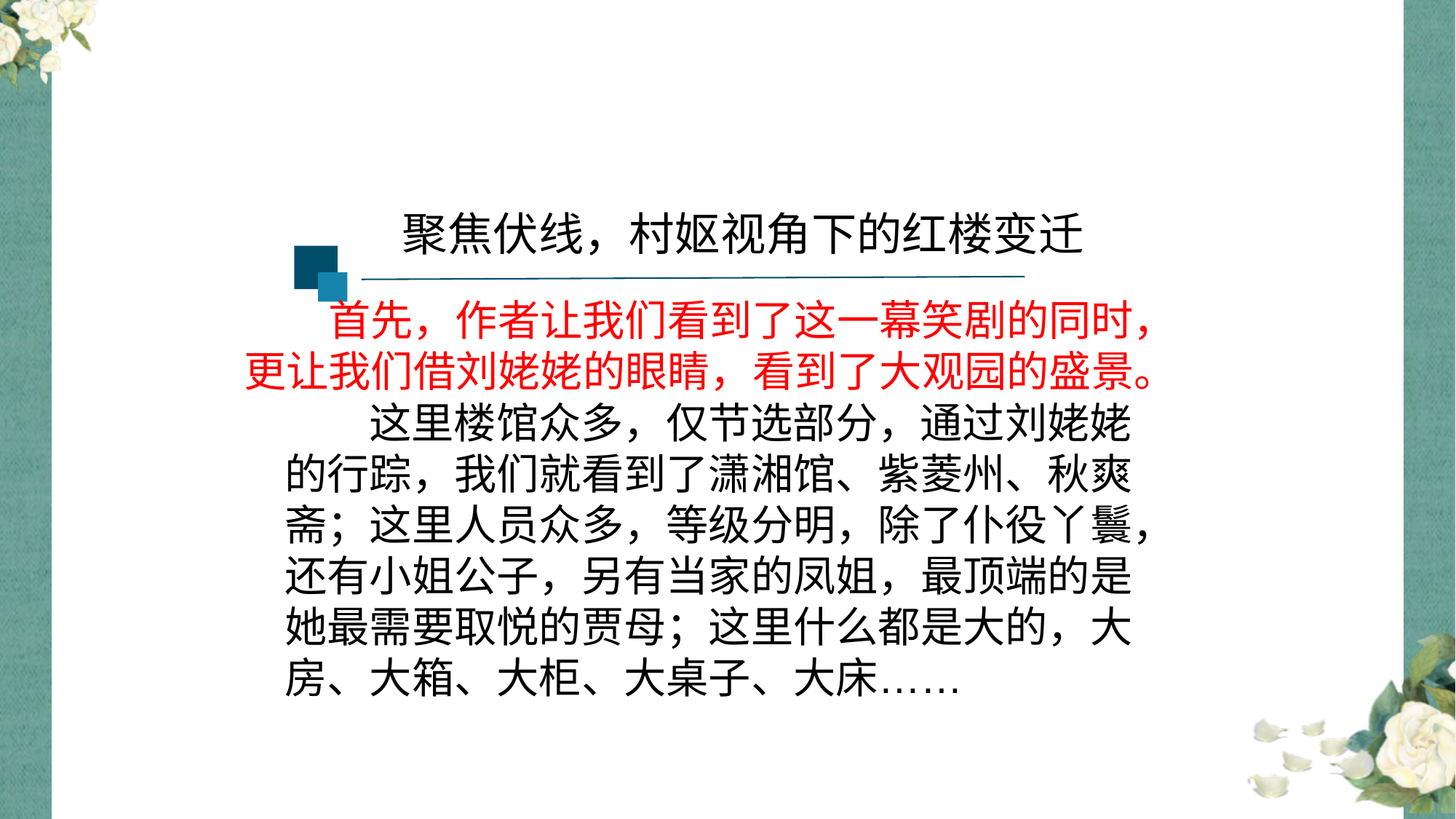

聚焦伏线，村妪视角下的红楼变迁

    首先，作者让我们看到了这一幕笑剧的同时，更让我们借刘姥姥的眼睛，看到了大观园的盛景。
    这里楼馆众多，仅节选部分，通过刘姥姥的行踪，我们就看到了潇湘馆、紫菱州、秋爽斋；这里人员众多，等级分明，除了仆役丫鬟，还有小姐公子，另有当家的凤姐，最顶端的是她最需要取悦的贾母；这里什么都是大的，大房、大箱、大柜、大桌子、大床……